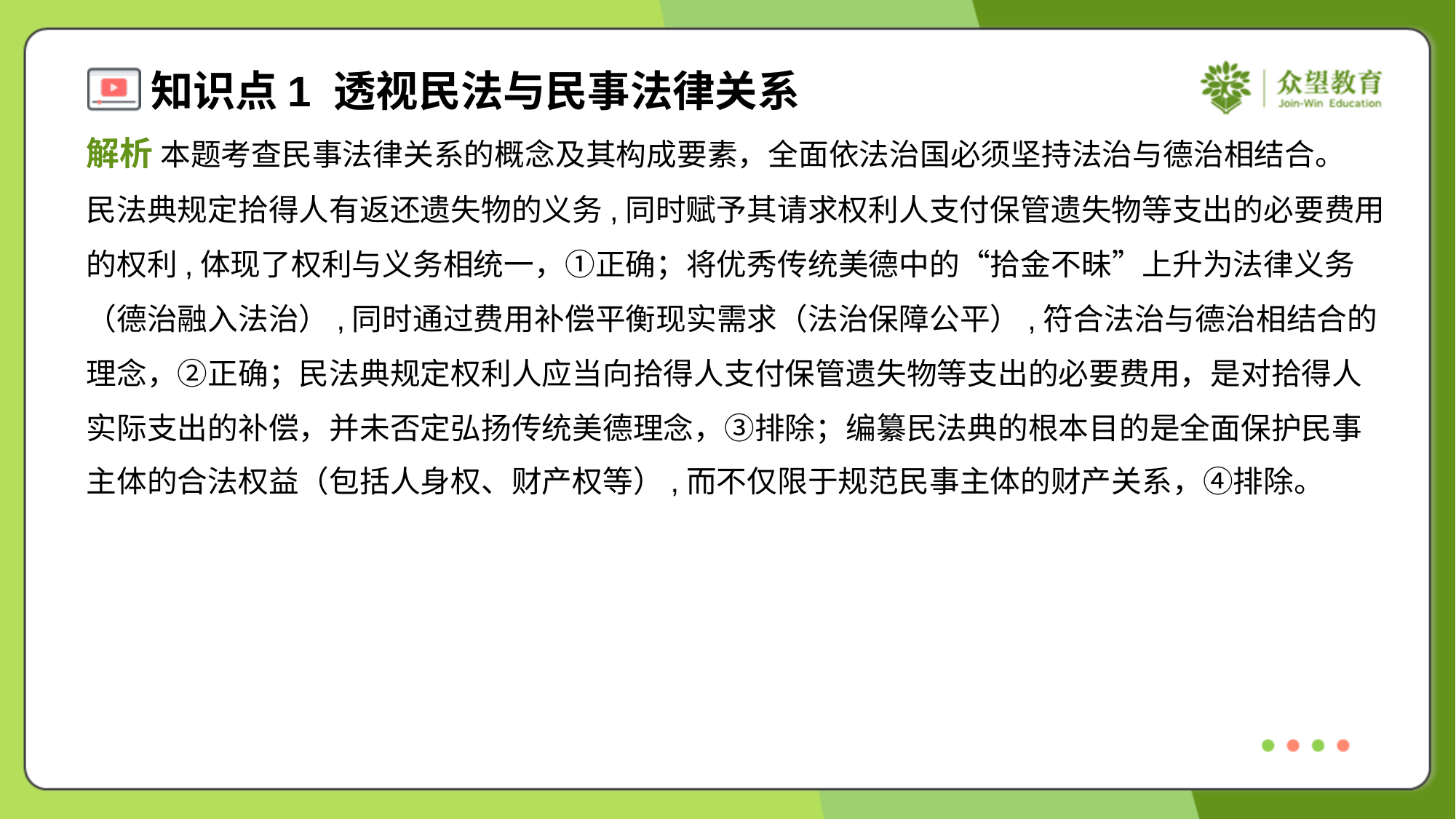

解析 本题考查民事法律关系的概念及其构成要素，全面依法治国必须坚持法治与德治相结合。
民法典规定拾得人有返还遗失物的义务,同时赋予其请求权利人支付保管遗失物等支出的必要费用
的权利,体现了权利与义务相统一，①正确；将优秀传统美德中的“拾金不昧”上升为法律义务
（德治融入法治）,同时通过费用补偿平衡现实需求（法治保障公平）,符合法治与德治相结合的
理念，②正确；民法典规定权利人应当向拾得人支付保管遗失物等支出的必要费用，是对拾得人
实际支出的补偿，并未否定弘扬传统美德理念，③排除；编纂民法典的根本目的是全面保护民事
主体的合法权益（包括人身权、财产权等）,而不仅限于规范民事主体的财产关系，④排除。